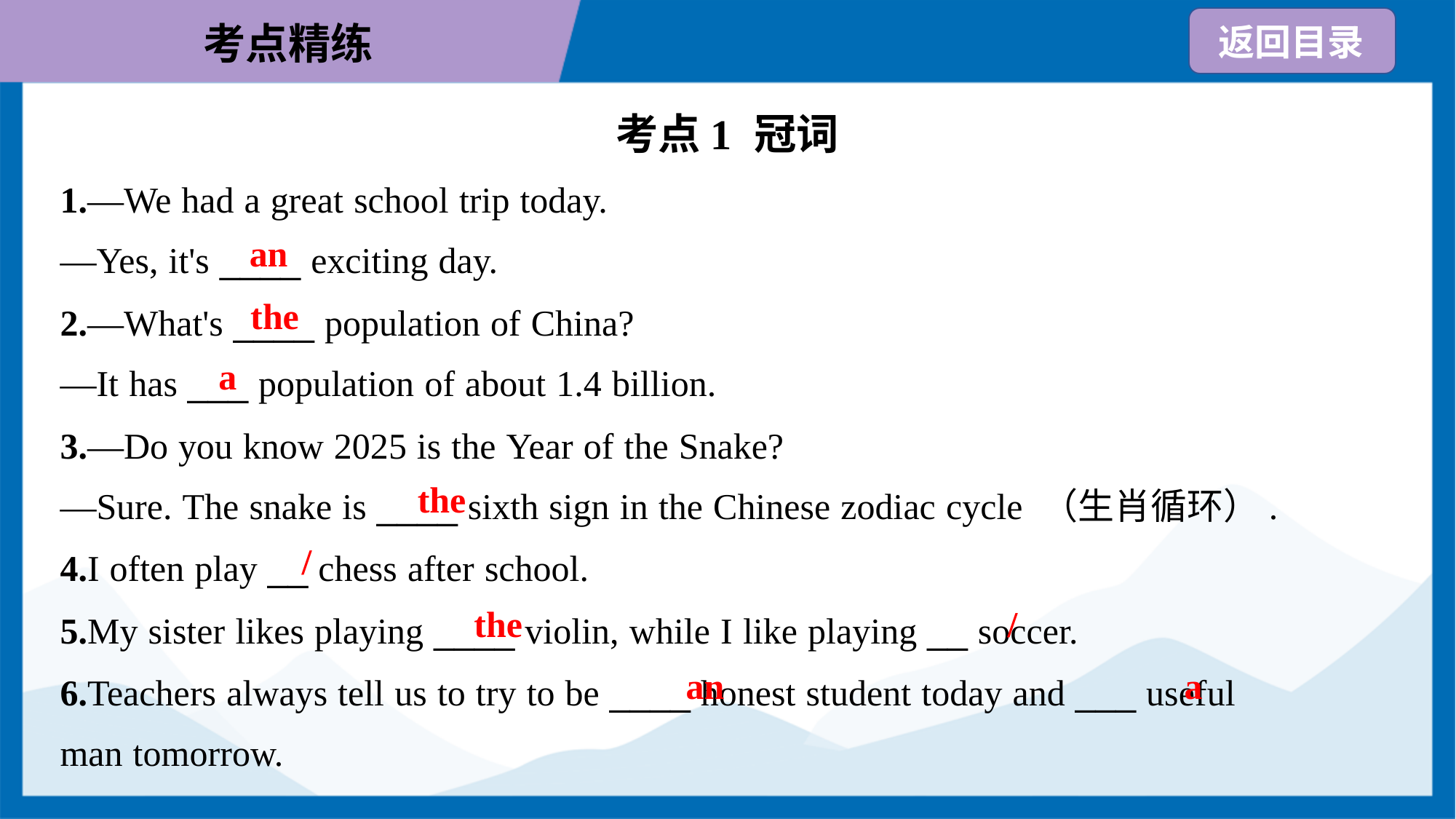

考点1 冠词
1.—We had a great school trip today.
—Yes, it's ____ exciting day.
an
the
2.—What's ____ population of China?
—It has ___ population of about 1.4 billion.
a
3.—Do you know 2025 is the Year of the Snake?
—Sure. The snake is ____ sixth sign in the Chinese zodiac cycle （生肖循环）.
the
/
4.I often play __ chess after school.
5.My sister likes playing ____ violin, while I like playing __ soccer.
6.Teachers always tell us to try to be ____ honest student today and ___ useful
man tomorrow.
the
/
an
a